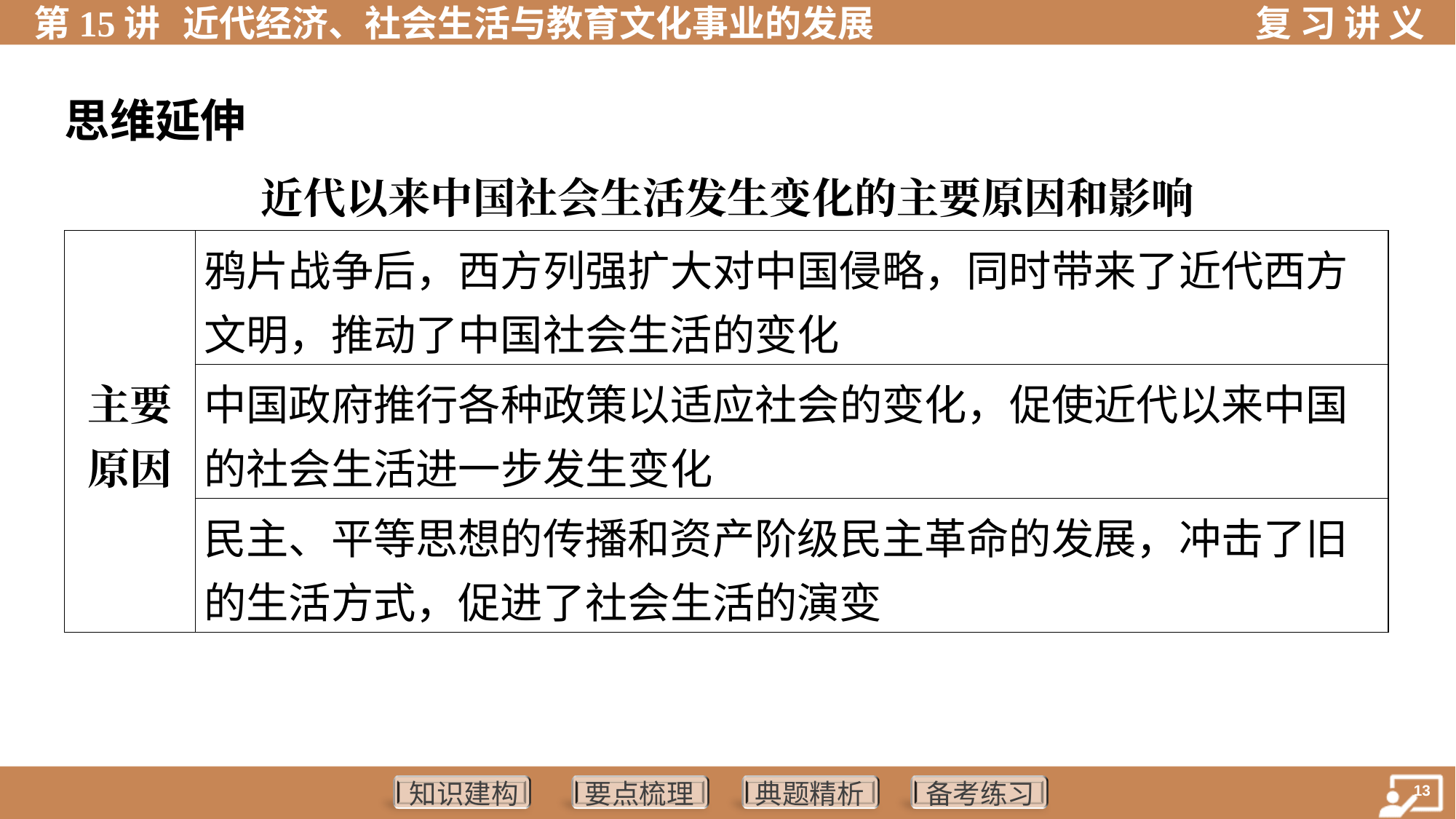

思维延伸
近代以来中国社会生活发生变化的主要原因和影响
| 主要 原因 | 鸦片战争后，西方列强扩大对中国侵略，同时带来了近代西方 文明，推动了中国社会生活的变化 |
| --- | --- |
|  | 中国政府推行各种政策以适应社会的变化，促使近代以来中国 的社会生活进一步发生变化 |
|  | 民主、平等思想的传播和资产阶级民主革命的发展，冲击了旧 的生活方式，促进了社会生活的演变 |